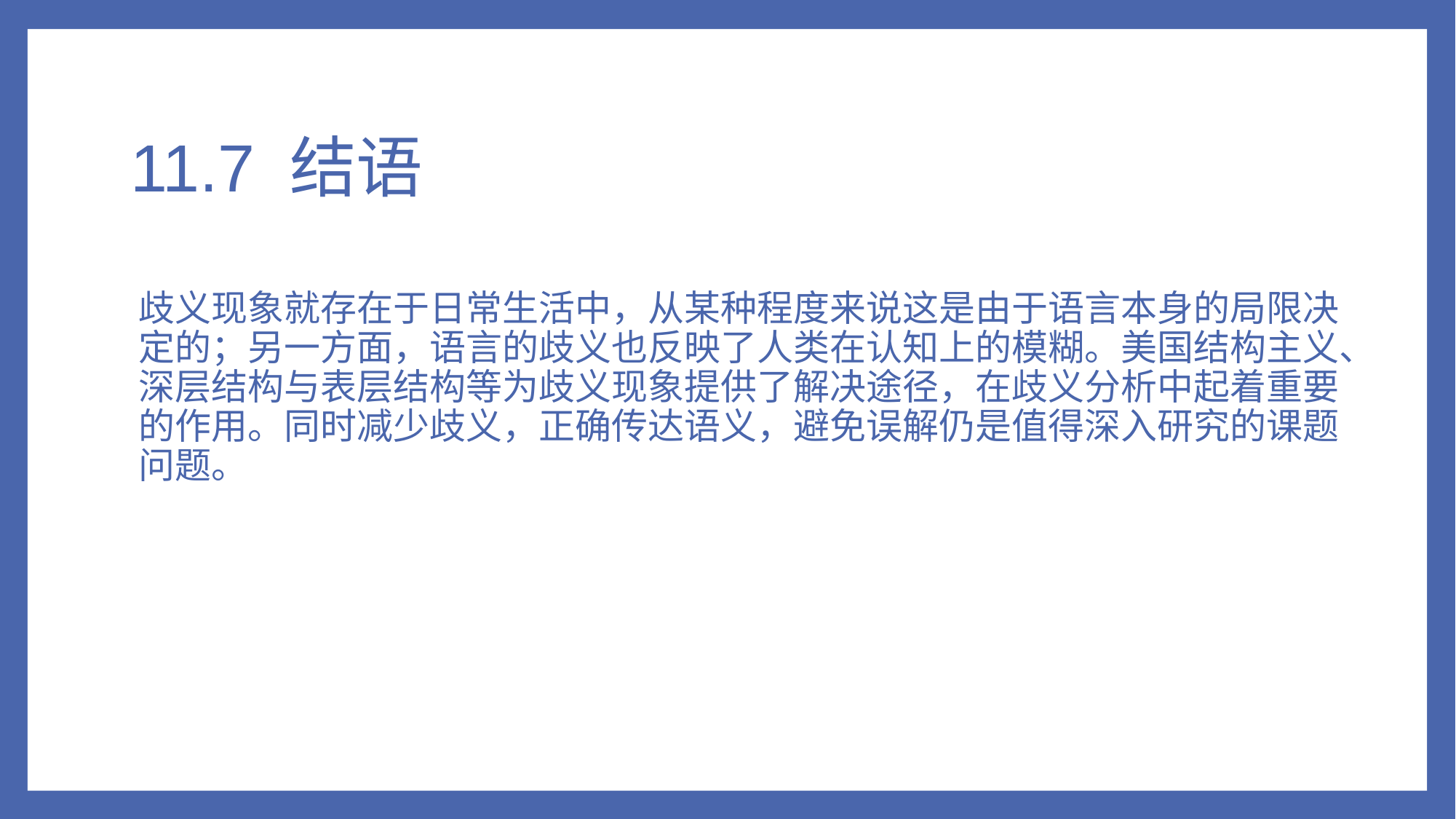

# 11.7 结语
歧义现象就存在于日常生活中，从某种程度来说这是由于语言本身的局限决定的；另一方面，语言的歧义也反映了人类在认知上的模糊。美国结构主义、深层结构与表层结构等为歧义现象提供了解决途径，在歧义分析中起着重要的作用。同时减少歧义，正确传达语义，避免误解仍是值得深入研究的课题问题。